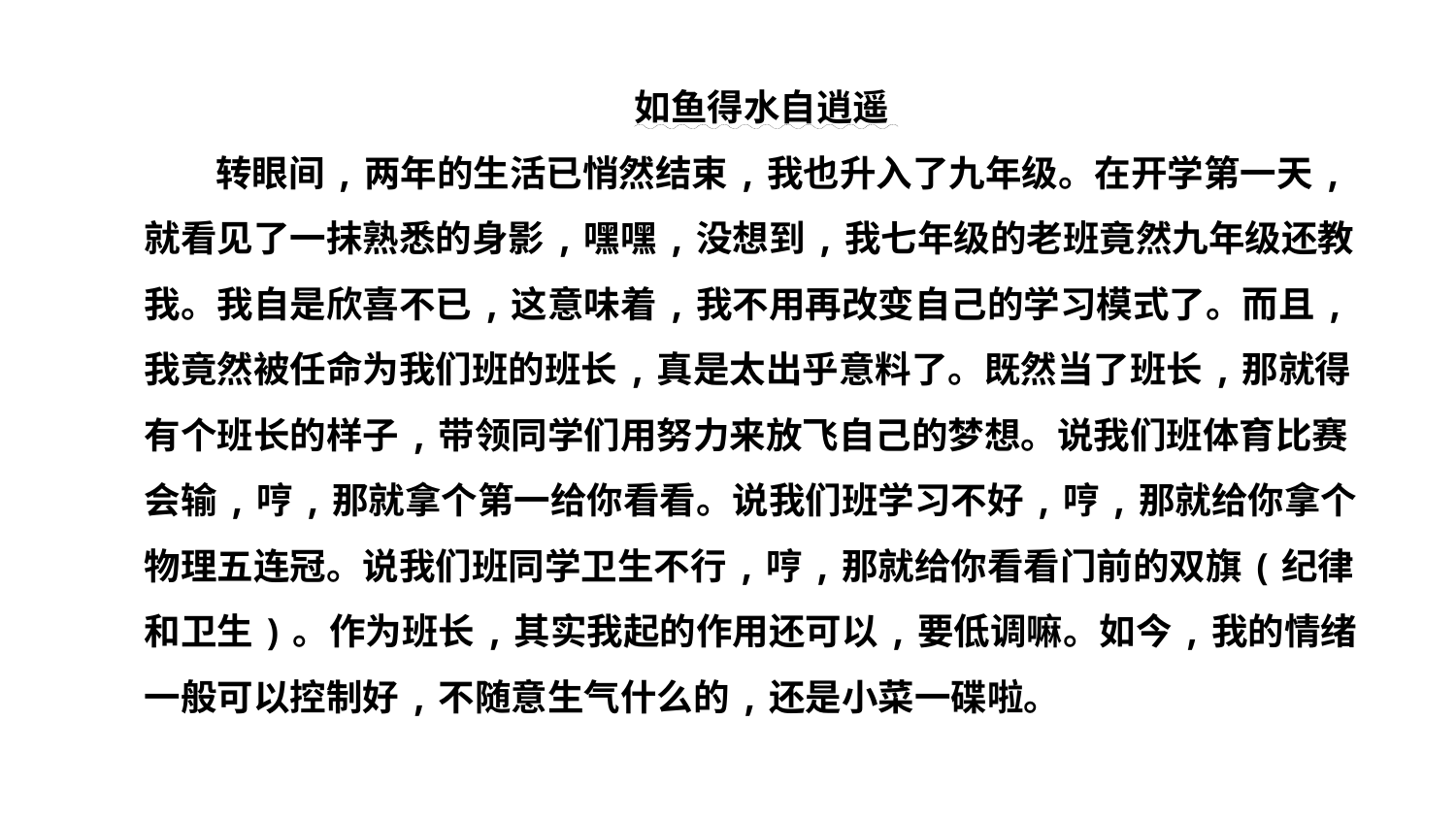

如鱼得水自逍遥
转眼间,两年的生活已悄然结束,我也升入了九年级。在开学第一天,就看见了一抹熟悉的身影,嘿嘿,没想到,我七年级的老班竟然九年级还教我。我自是欣喜不已,这意味着,我不用再改变自己的学习模式了。而且,我竟然被任命为我们班的班长,真是太出乎意料了。既然当了班长,那就得有个班长的样子,带领同学们用努力来放飞自己的梦想。说我们班体育比赛会输,哼,那就拿个第一给你看看。说我们班学习不好,哼,那就给你拿个物理五连冠。说我们班同学卫生不行,哼,那就给你看看门前的双旗(纪律和卫生)。作为班长,其实我起的作用还可以,要低调嘛。如今,我的情绪一般可以控制好,不随意生气什么的,还是小菜一碟啦。